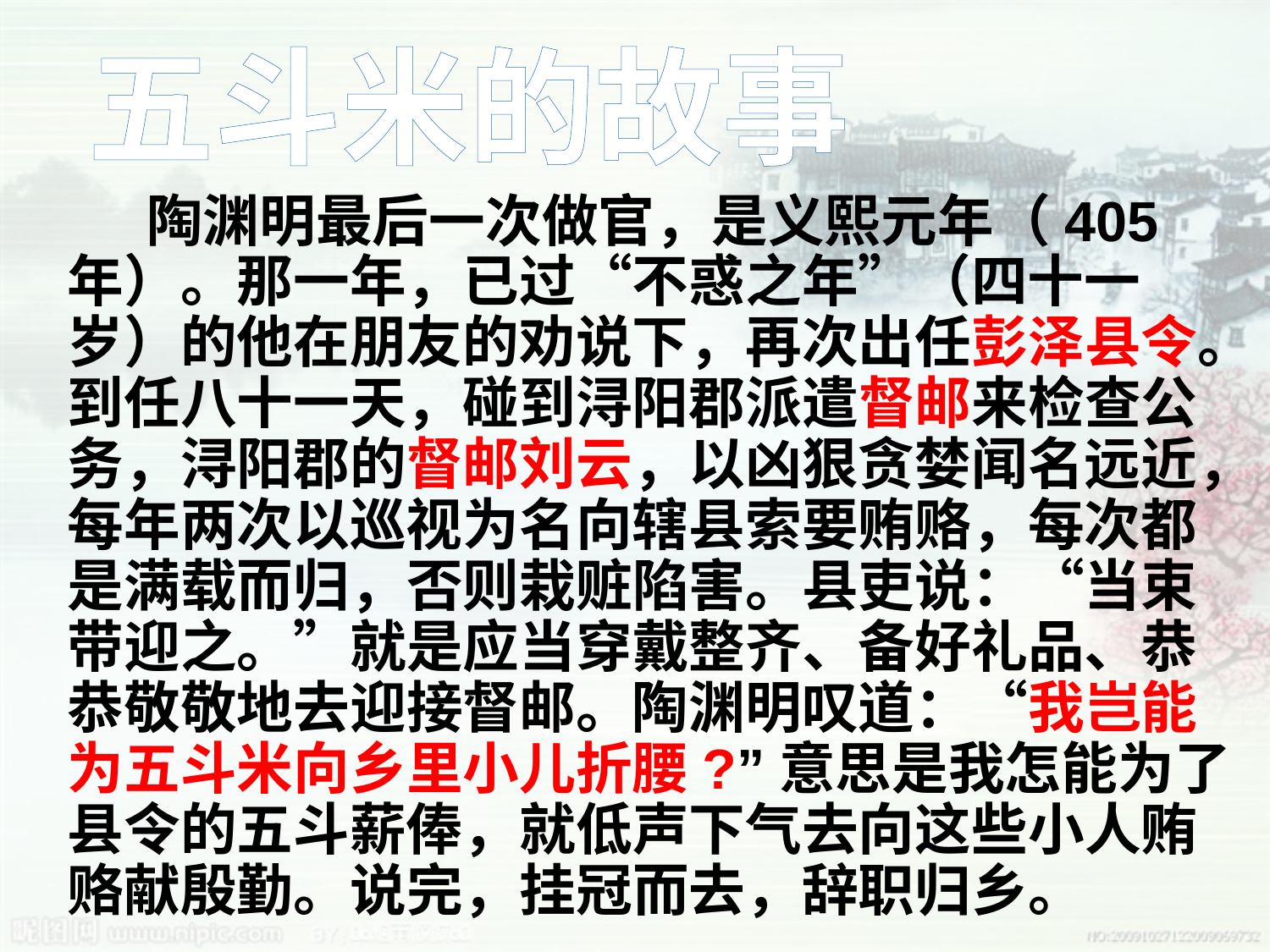

五斗米的故事
# 陶渊明最后一次做官，是义熙元年（405年）。那一年，已过“不惑之年”（四十一岁）的他在朋友的劝说下，再次出任彭泽县令。到任八十一天，碰到浔阳郡派遣督邮来检查公务，浔阳郡的督邮刘云，以凶狠贪婪闻名远近，每年两次以巡视为名向辖县索要贿赂，每次都是满载而归，否则栽赃陷害。县吏说：“当束带迎之。”就是应当穿戴整齐、备好礼品、恭恭敬敬地去迎接督邮。陶渊明叹道：“我岂能为五斗米向乡里小儿折腰?”意思是我怎能为了县令的五斗薪俸，就低声下气去向这些小人贿赂献殷勤。说完，挂冠而去，辞职归乡。